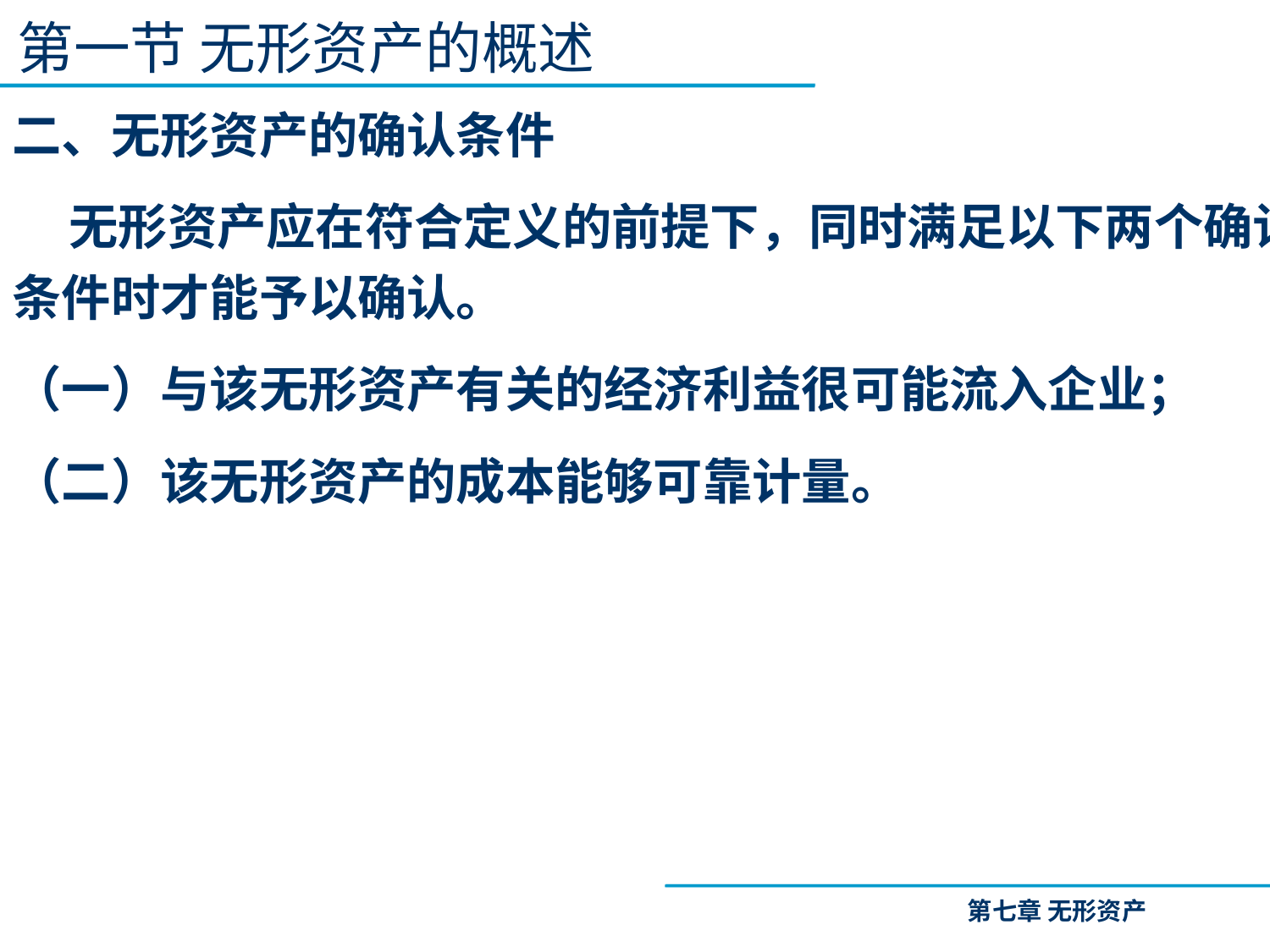

第一节 无形资产的概述
二、无形资产的确认条件
    无形资产应在符合定义的前提下，同时满足以下两个确认条件时才能予以确认。
（一）与该无形资产有关的经济利益很可能流入企业；
（二）该无形资产的成本能够可靠计量。